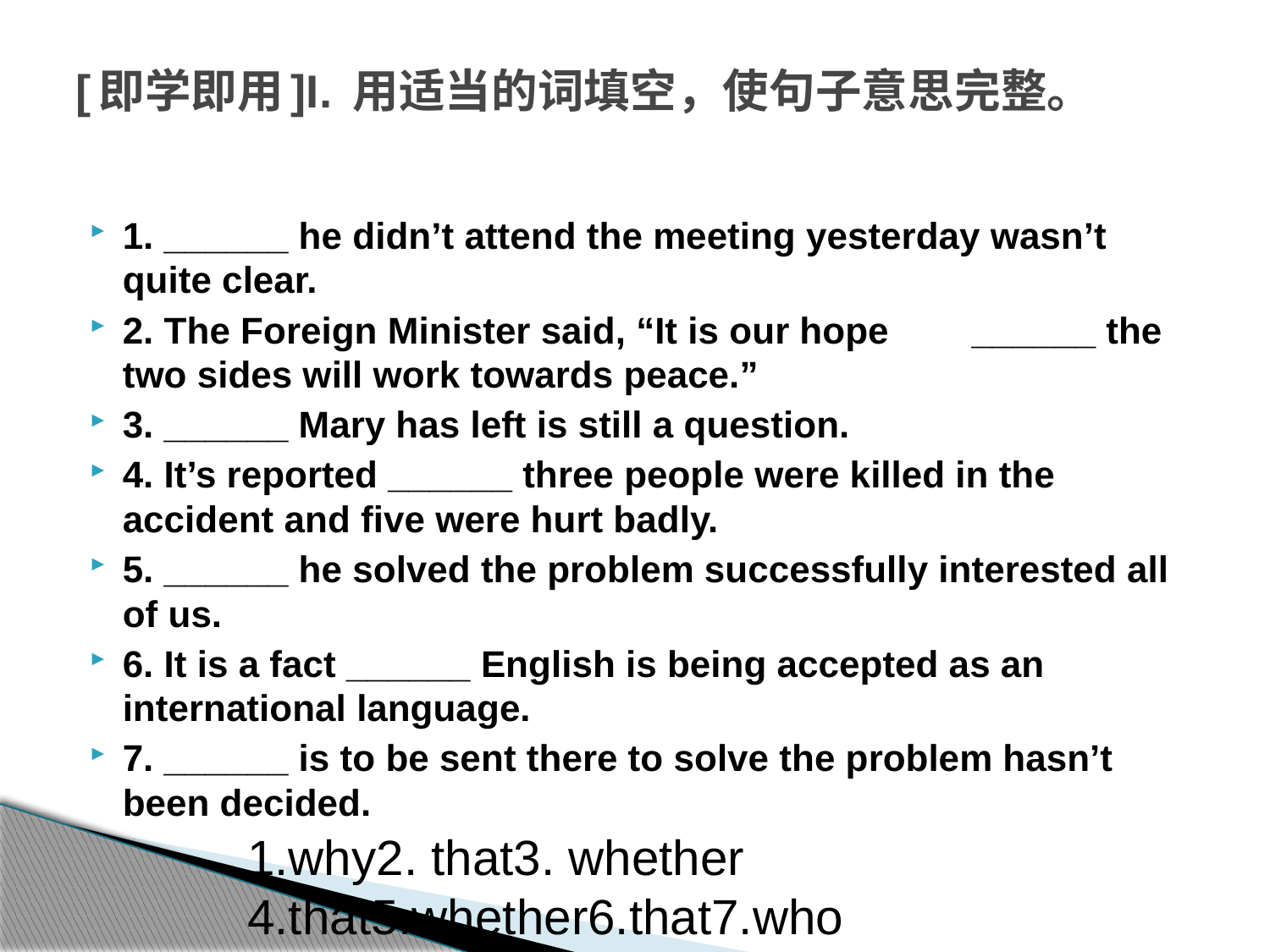

# [即学即用]I. 用适当的词填空，使句子意思完整。
1. ______ he didn’t attend the meeting yesterday wasn’t quite clear.
2. The Foreign Minister said, “It is our hope        ______ the two sides will work towards peace.”
3. ______ Mary has left is still a question.
4. It’s reported ______ three people were killed in the accident and five were hurt badly.
5. ______ he solved the problem successfully interested all of us.
6. It is a fact ______ English is being accepted as an international language.
7. ______ is to be sent there to solve the problem hasn’t been decided.
1.why2. that3. whether 4.that5.whether6.that7.who